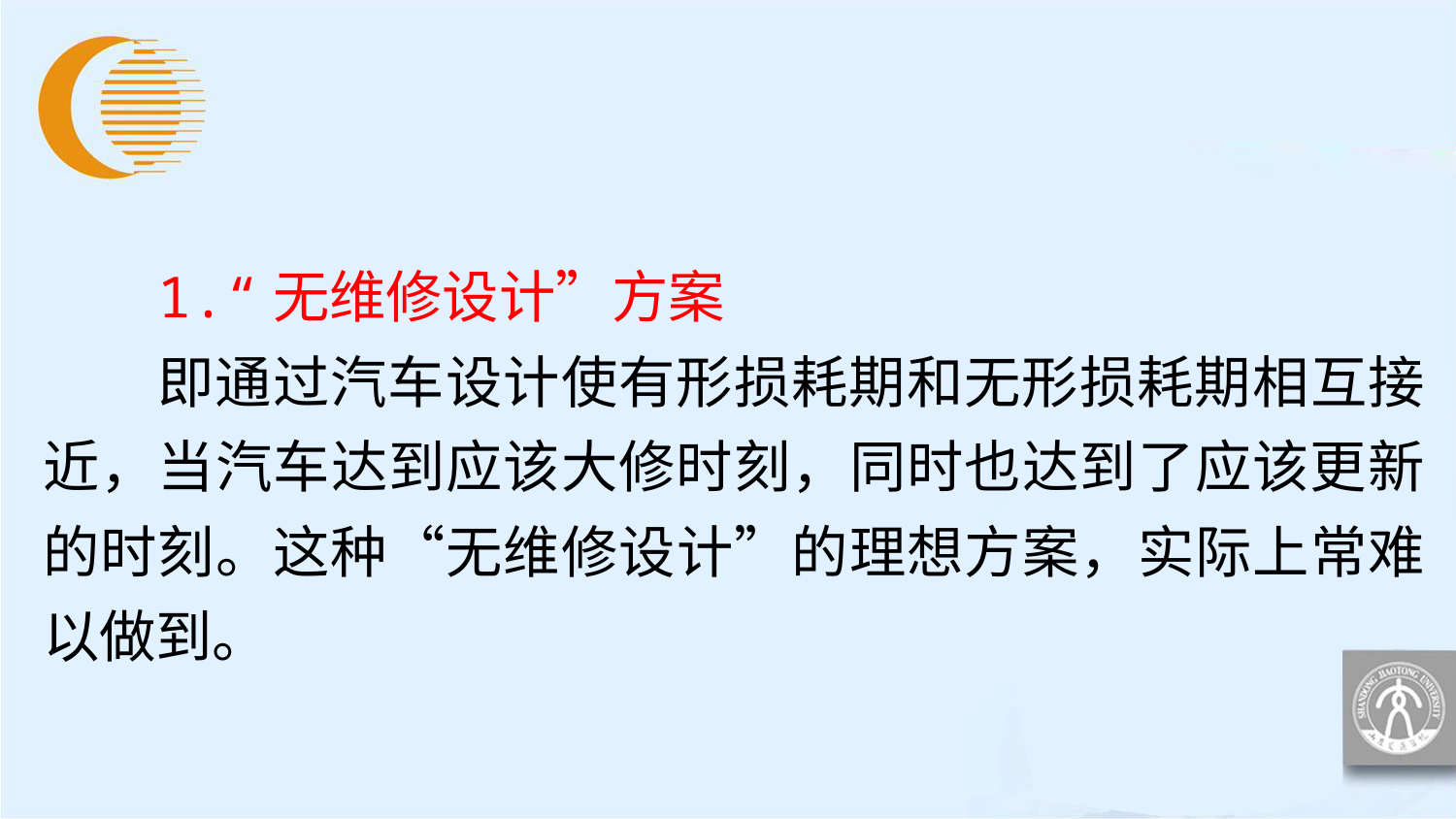

1.“无维修设计”方案
即通过汽车设计使有形损耗期和无形损耗期相互接近，当汽车达到应该大修时刻，同时也达到了应该更新的时刻。这种“无维修设计”的理想方案，实际上常难以做到。